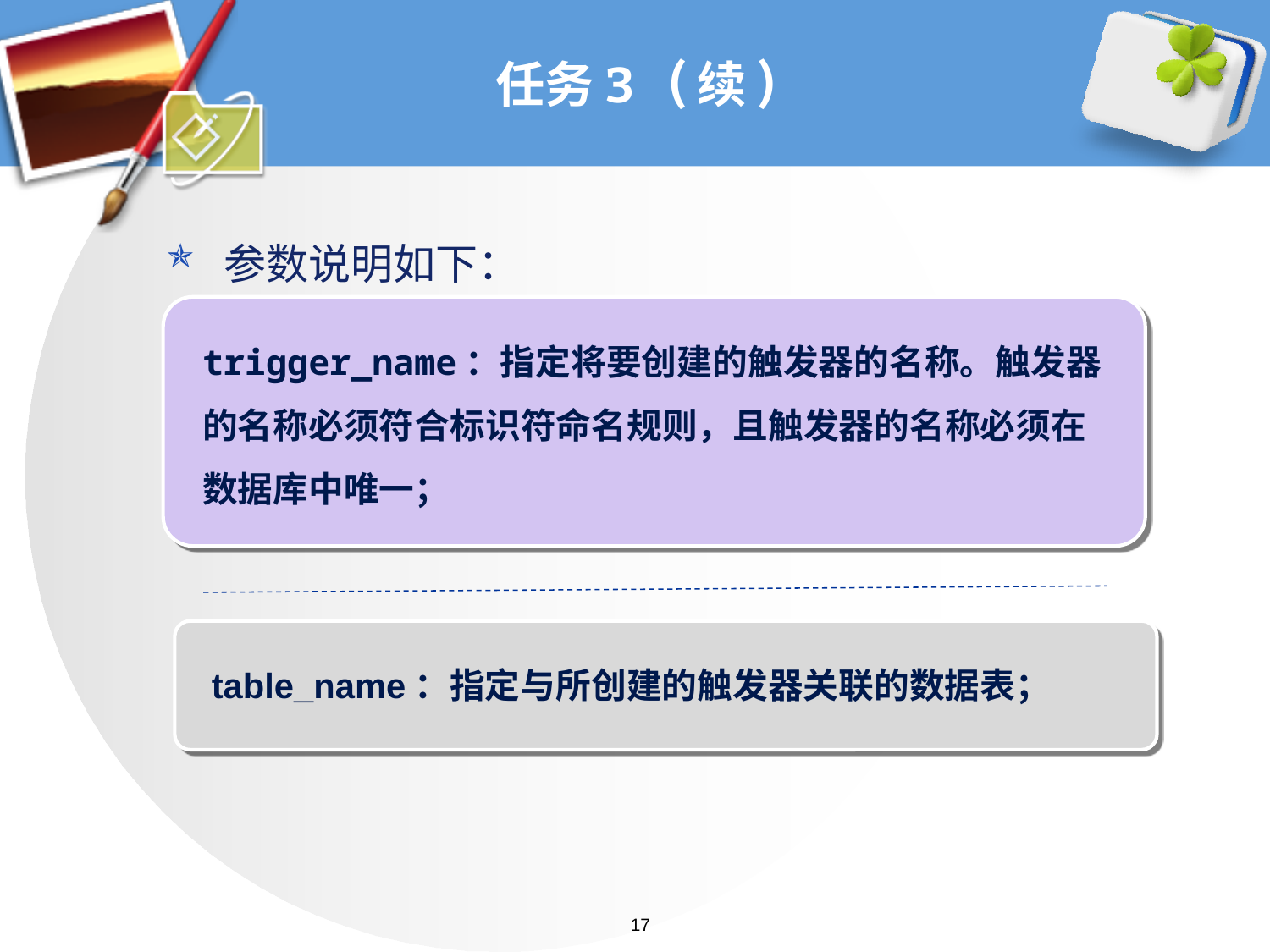

# 任务3    (续)
参数说明如下：

trigger_name：指定将要创建的触发器的名称。触发器的名称必须符合标识符命名规则，且触发器的名称必须在数据库中唯一；

table_name：指定与所创建的触发器关联的数据表；
17